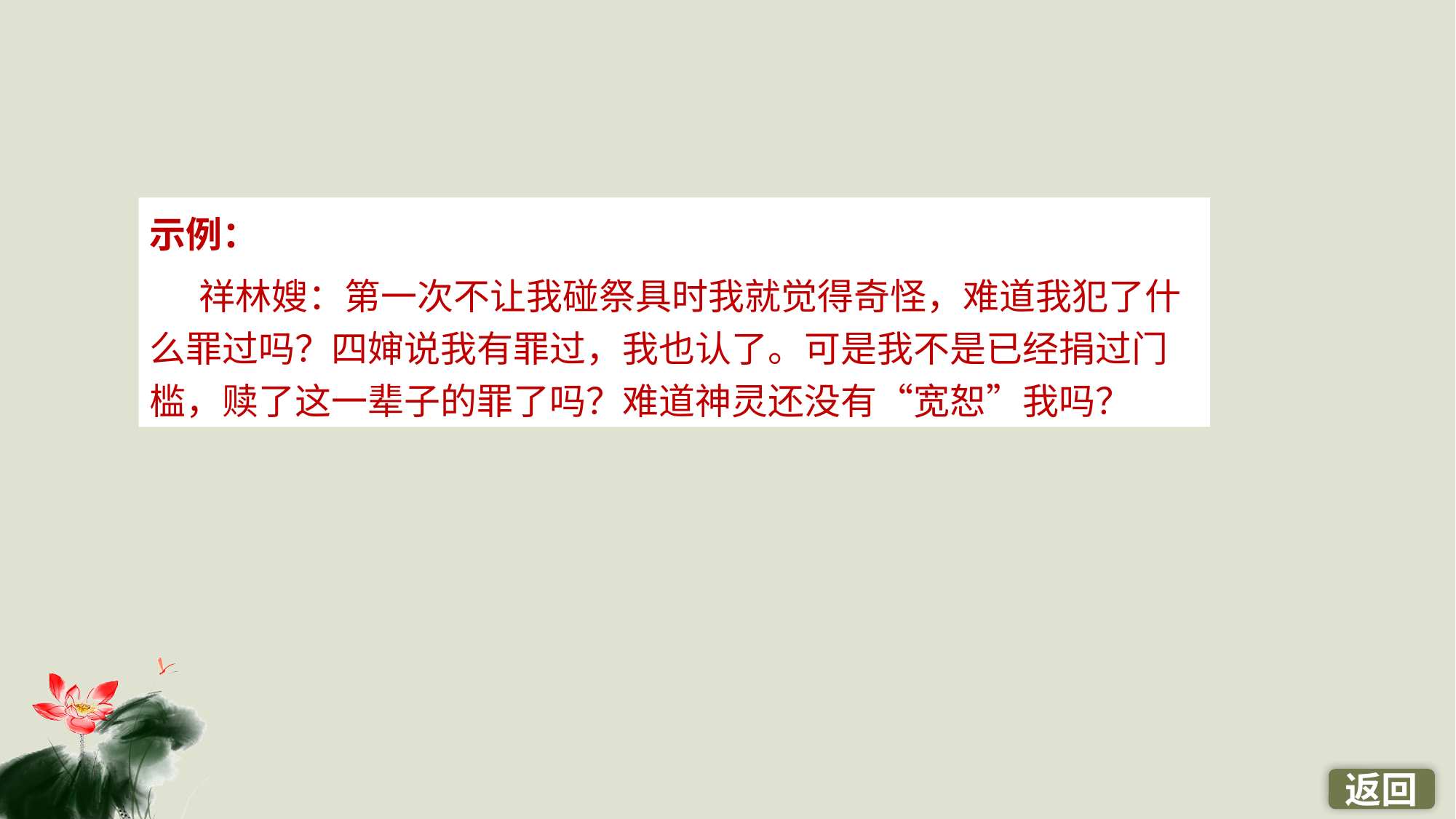

示例：
     祥林嫂：第一次不让我碰祭具时我就觉得奇怪，难道我犯了什么罪过吗？四婶说我有罪过，我也认了。可是我不是已经捐过门槛，赎了这一辈子的罪了吗？难道神灵还没有“宽恕”我吗？
返回